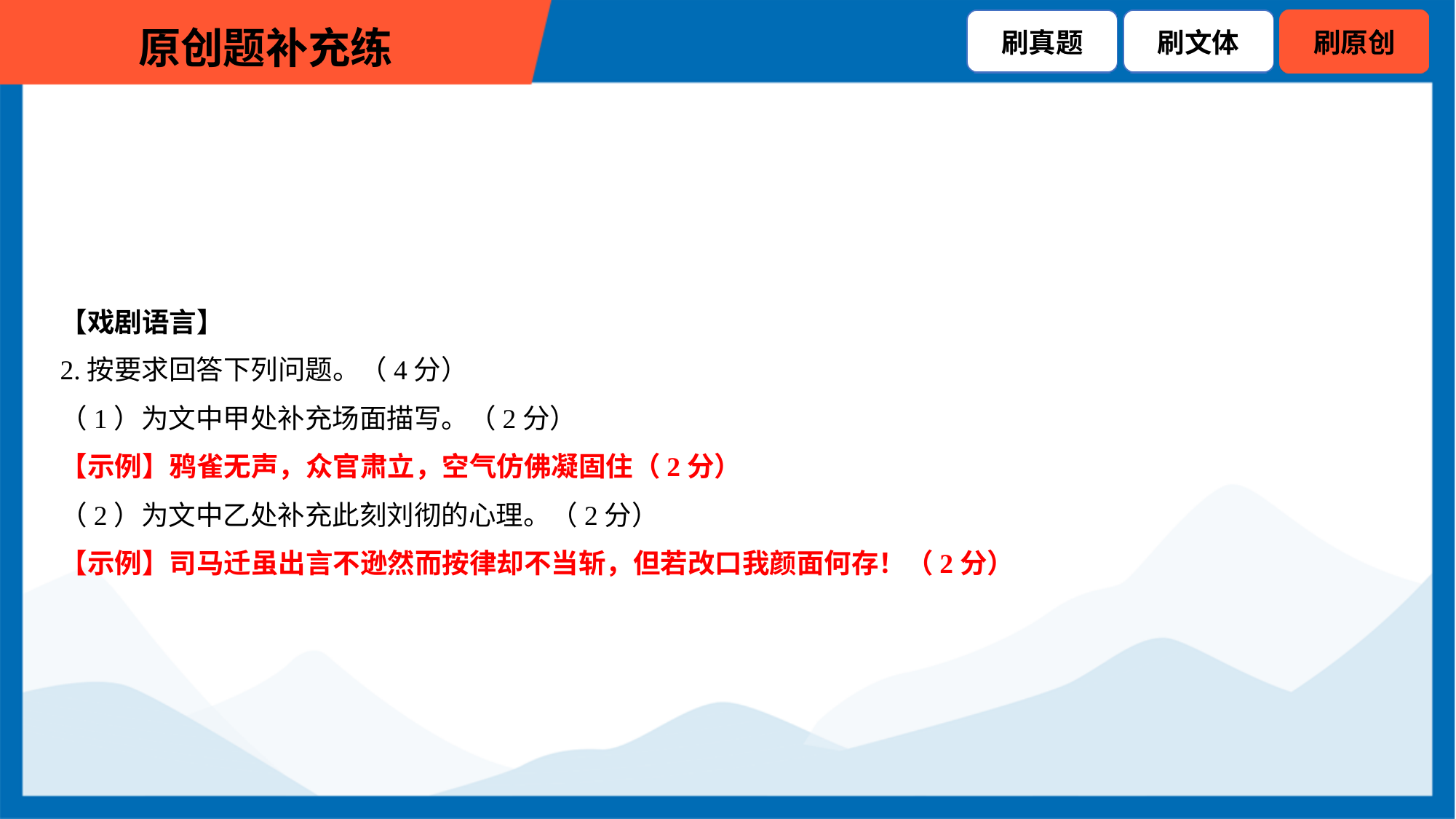

【戏剧语言】
2.按要求回答下列问题。（4分）
（1）为文中甲处补充场面描写。（2分）
【示例】鸦雀无声，众官肃立，空气仿佛凝固住（2分）
（2）为文中乙处补充此刻刘彻的心理。（2分）
【示例】司马迁虽出言不逊然而按律却不当斩，但若改口我颜面何存！（2分）